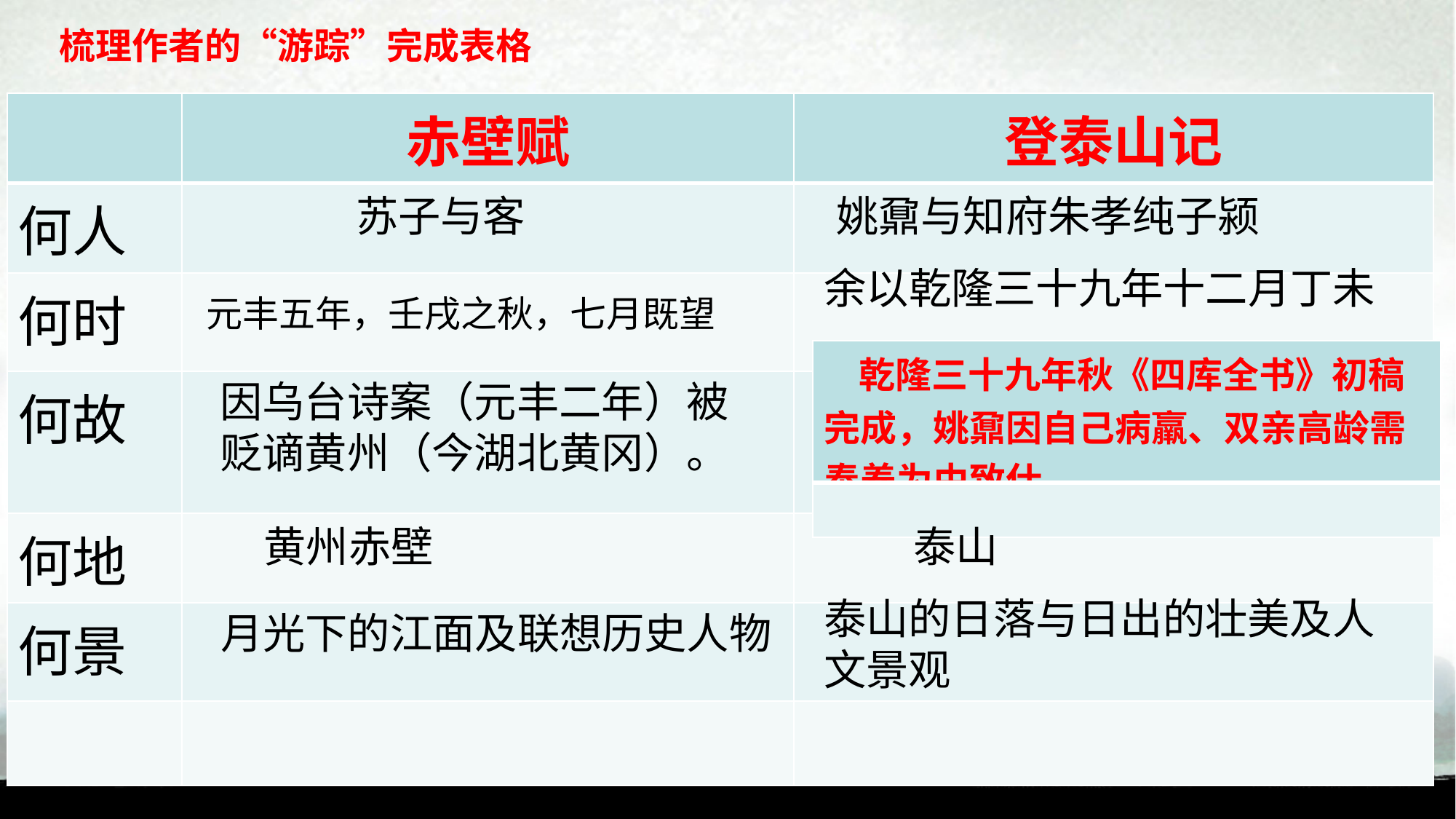

梳理作者的“游踪”完成表格
|  | 赤壁赋 | 登泰山记 |
| --- | --- | --- |
| 何人 |  |  |
| 何时 |  |  |
| 何故 |  |  |
| 何地 |  |  |
| 何景 |  |  |
|  |  |  |
苏子与客
姚鼐与知府朱孝纯子颍
余以乾隆三十九年十二月丁未
元丰五年，壬戌之秋，七月既望
| 乾隆三十九年秋《四库全书》初稿完成，姚鼐因自己病羸、双亲高龄需奉养为由致仕。 |
| --- |
|  |
因乌台诗案（元丰二年）被贬谪黄州（今湖北黄冈）。
黄州赤壁
泰山
泰山的日落与日出的壮美及人文景观
月光下的江面及联想历史人物